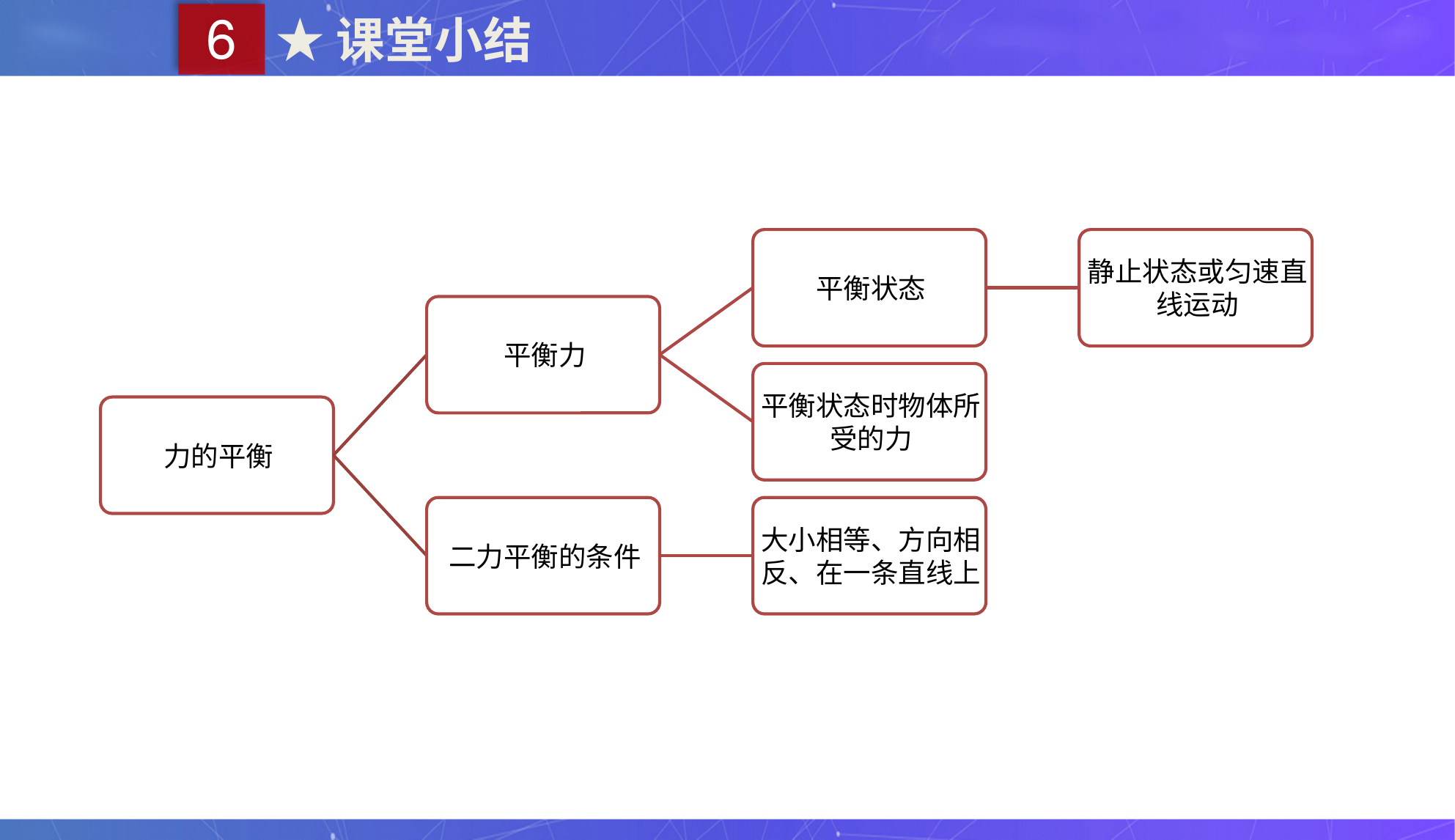

6
★课堂小结
力的平衡

平衡力

平衡状态

静止状态或匀速直线运动

平衡状态时物体所受的力

二力平衡的条件

大小相等、方向相反、在一条直线上